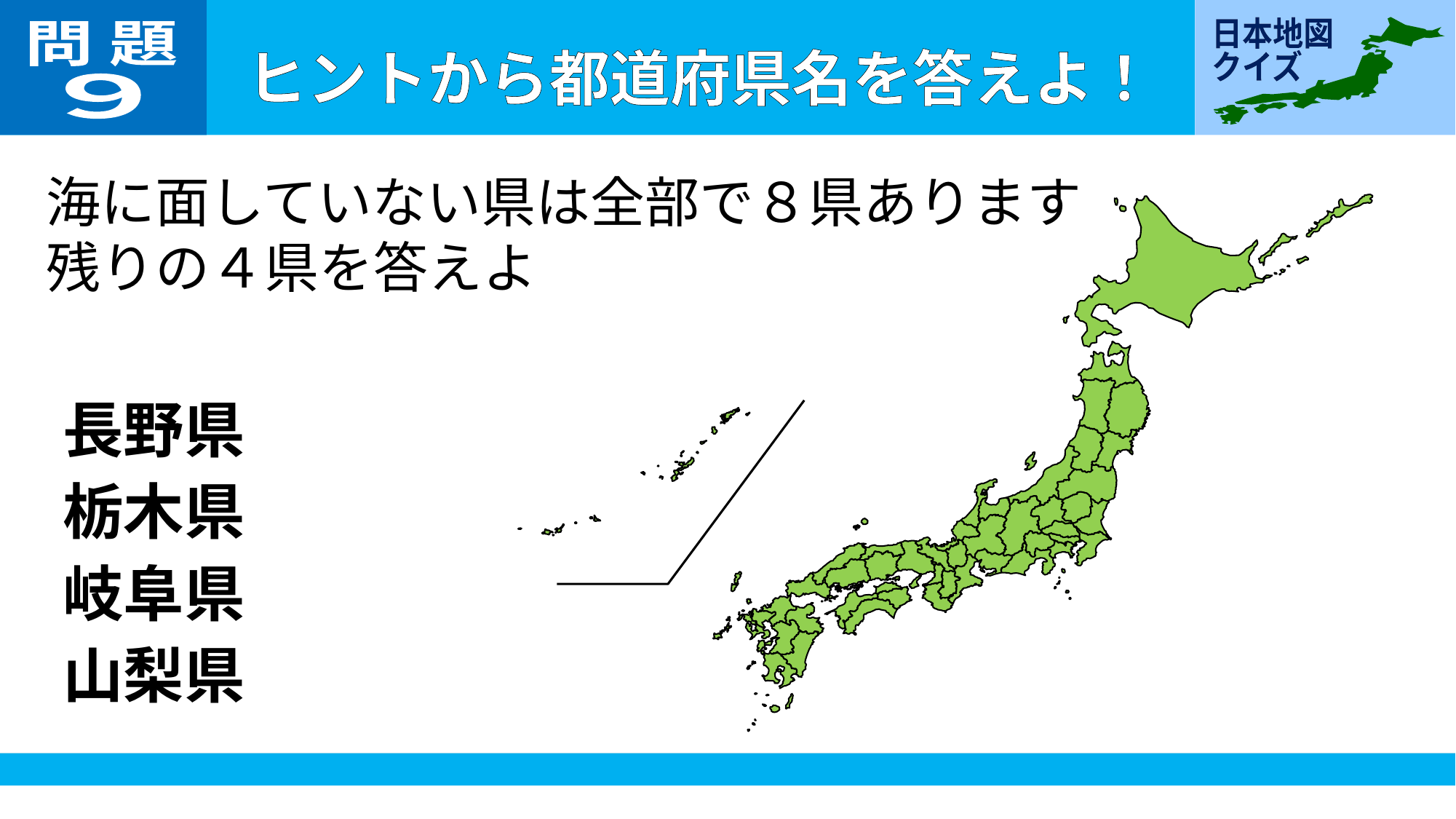

問 題
９
海に面していない県は全部で８県あります
残りの４県を答えよ

長野県
栃木県
岐阜県
山梨県